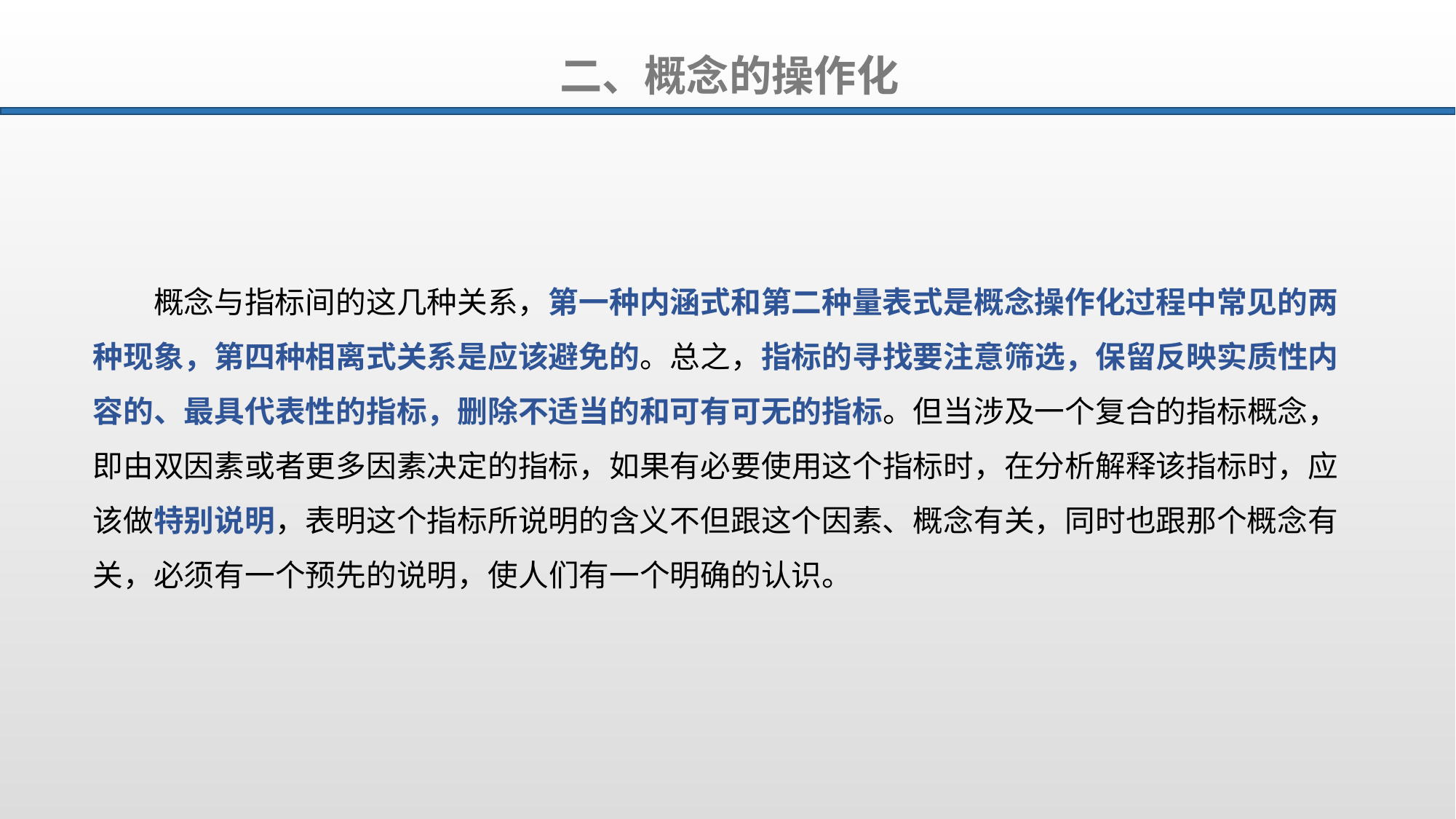

二、概念的操作化

概念与指标间的这几种关系，第一种内涵式和第二种量表式是概念操作化过程中常见的两种现象，第四种相离式关系是应该避免的。总之，指标的寻找要注意筛选，保留反映实质性内容的、最具代表性的指标，删除不适当的和可有可无的指标。但当涉及一个复合的指标概念，即由双因素或者更多因素决定的指标，如果有必要使用这个指标时，在分析解释该指标时，应该做特别说明，表明这个指标所说明的含义不但跟这个因素、概念有关，同时也跟那个概念有关，必须有一个预先的说明，使人们有一个明确的认识。